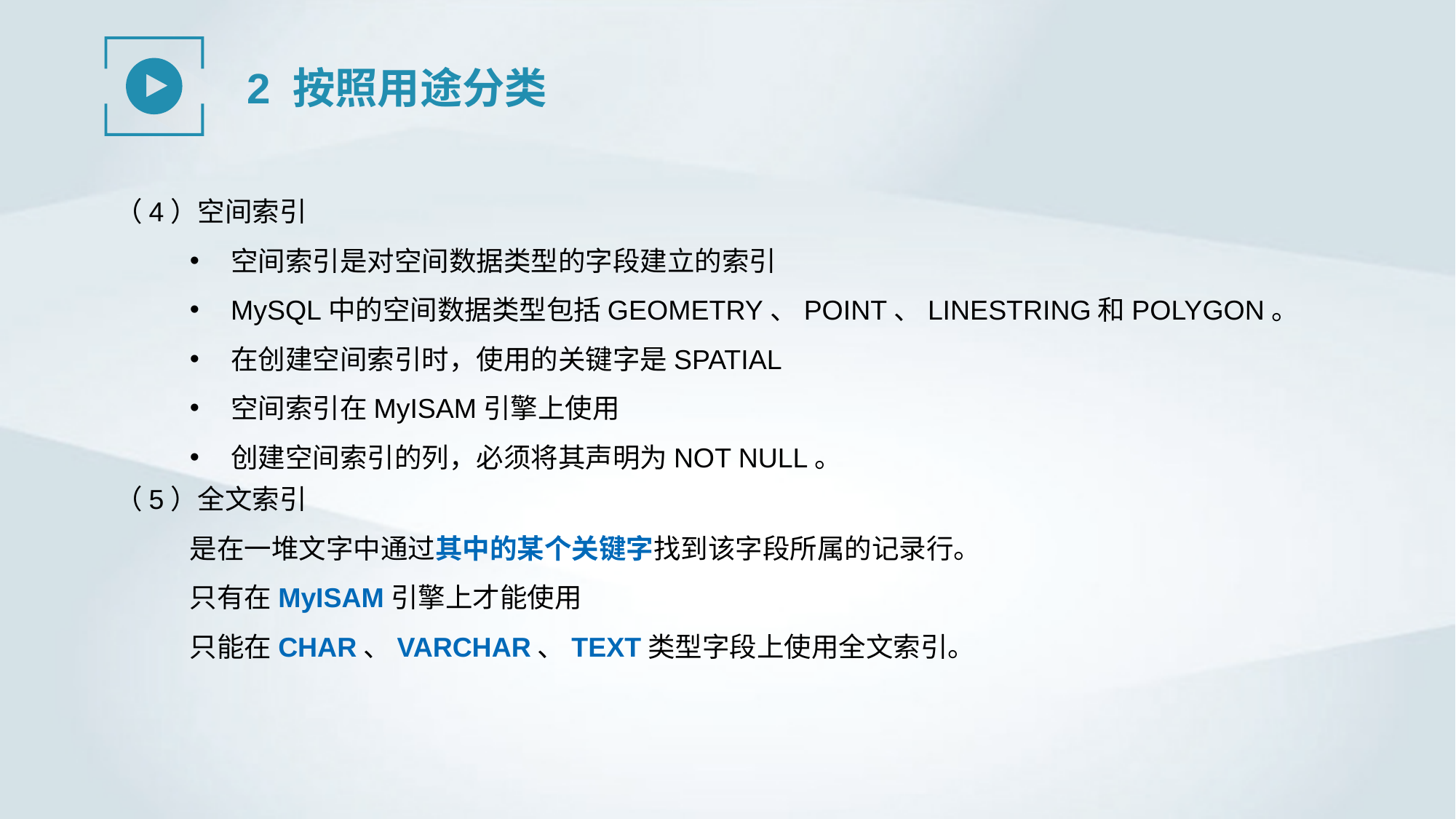

2 按照用途分类
（4）空间索引
空间索引是对空间数据类型的字段建立的索引
MySQL中的空间数据类型包括GEOMETRY、POINT、LINESTRING和POLYGON。
在创建空间索引时，使用的关键字是SPATIAL
空间索引在MyISAM引擎上使用
创建空间索引的列，必须将其声明为NOT NULL。
（5）全文索引
是在一堆文字中通过其中的某个关键字找到该字段所属的记录行。
只有在MyISAM引擎上才能使用
只能在CHAR、VARCHAR、TEXT类型字段上使用全文索引。